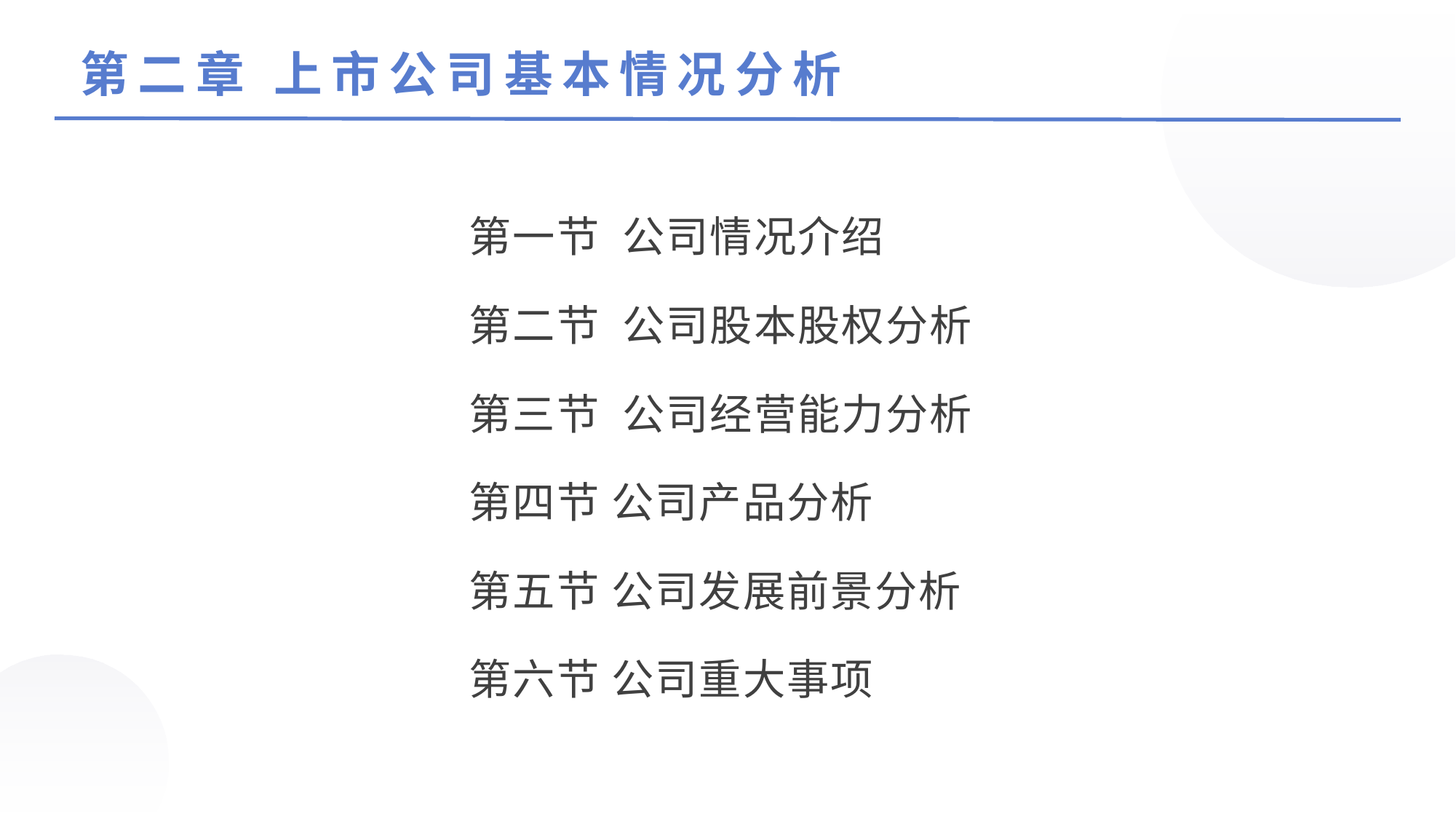

第二章 上市公司基本情况分析

第一节  公司情况介绍
第二节  公司股本股权分析
第三节  公司经营能力分析
第四节 公司产品分析
第五节 公司发展前景分析
第六节 公司重大事项

3